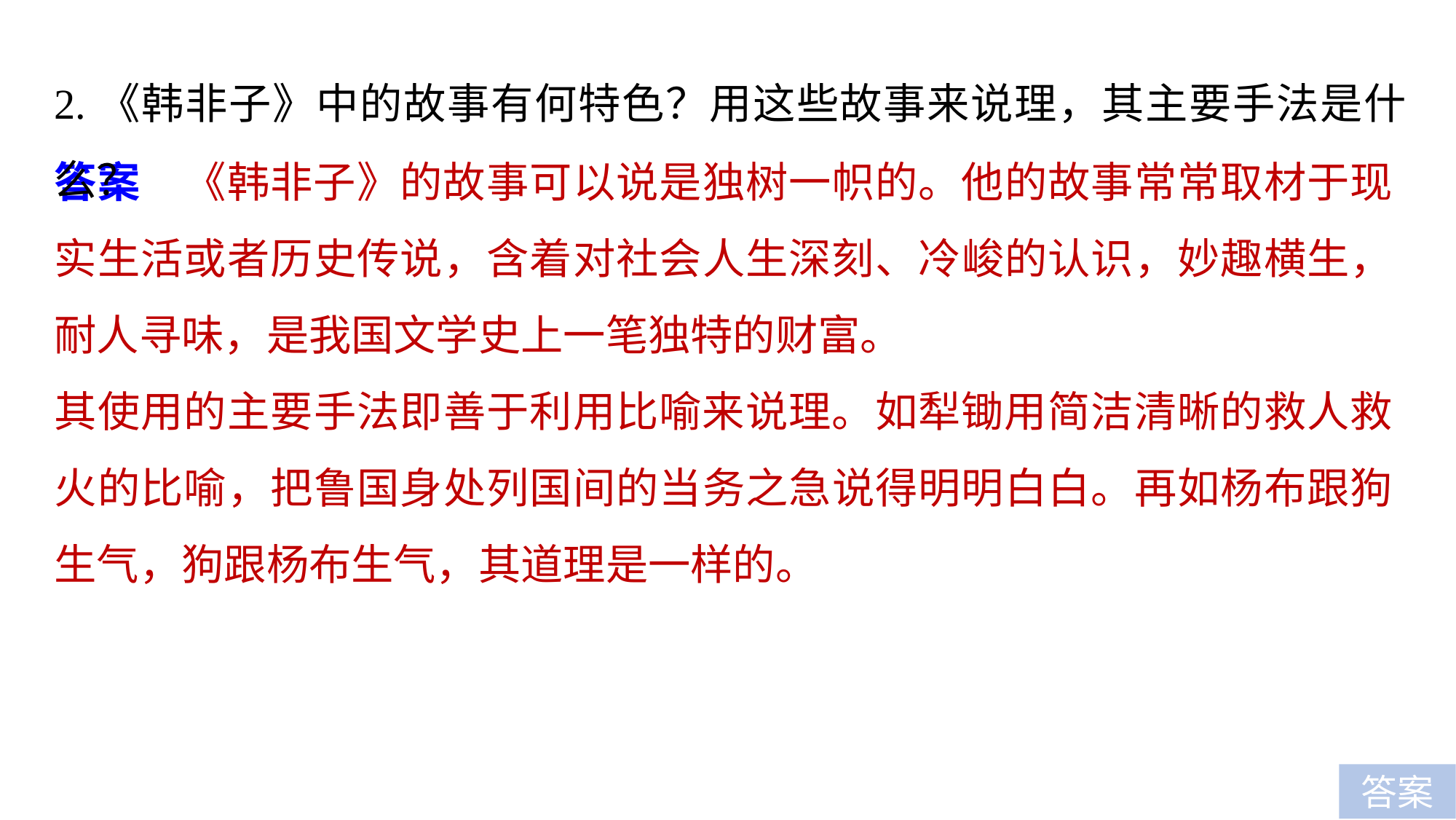

2.《韩非子》中的故事有何特色？用这些故事来说理，其主要手法是什么？
答案　《韩非子》的故事可以说是独树一帜的。他的故事常常取材于现实生活或者历史传说，含着对社会人生深刻、冷峻的认识，妙趣横生，耐人寻味，是我国文学史上一笔独特的财富。
其使用的主要手法即善于利用比喻来说理。如犁锄用简洁清晰的救人救火的比喻，把鲁国身处列国间的当务之急说得明明白白。再如杨布跟狗生气，狗跟杨布生气，其道理是一样的。
答案